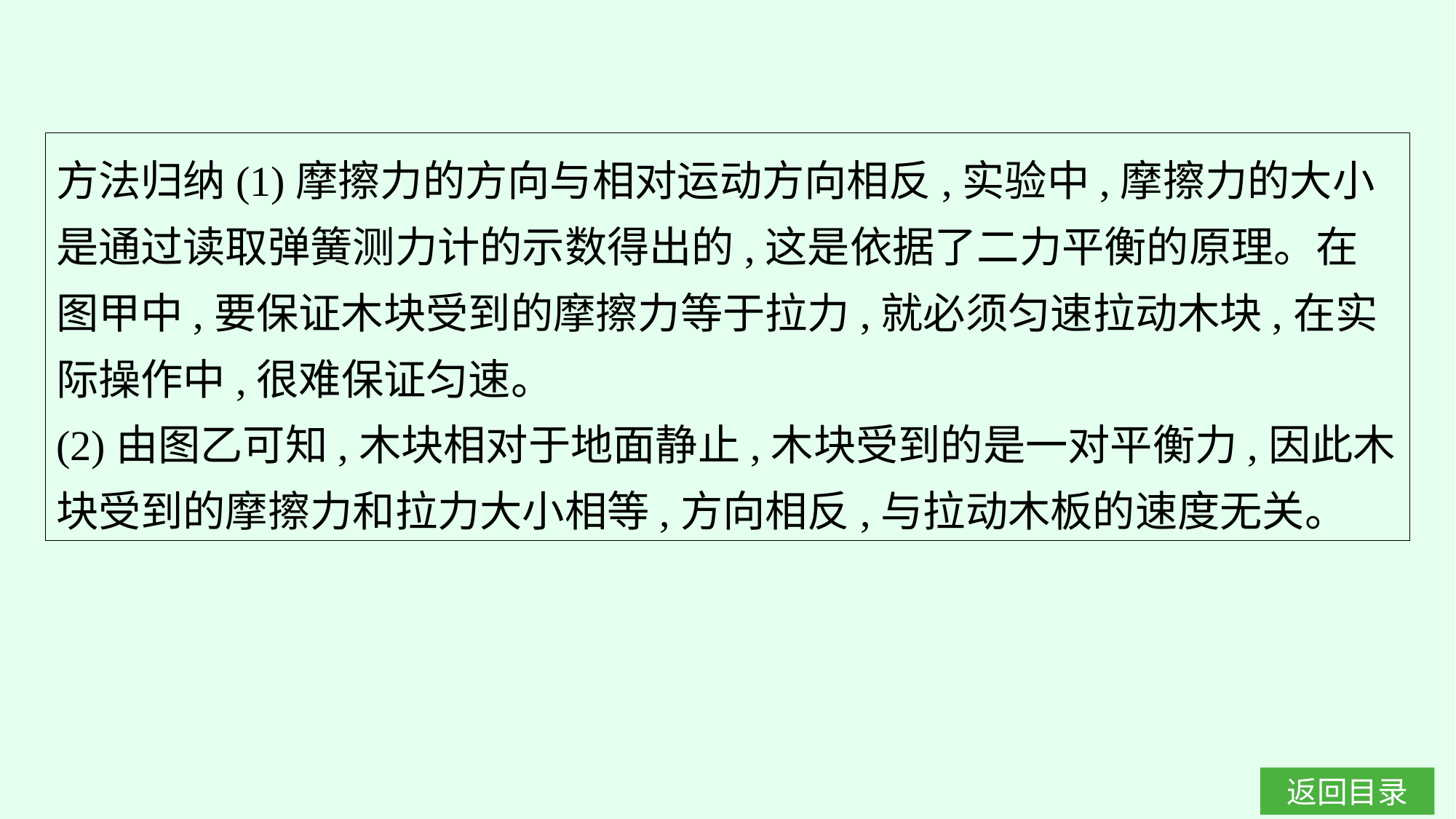

方法归纳(1)摩擦力的方向与相对运动方向相反,实验中,摩擦力的大小是通过读取弹簧测力计的示数得出的,这是依据了二力平衡的原理。在图甲中,要保证木块受到的摩擦力等于拉力,就必须匀速拉动木块,在实际操作中,很难保证匀速。
(2)由图乙可知,木块相对于地面静止,木块受到的是一对平衡力,因此木块受到的摩擦力和拉力大小相等,方向相反,与拉动木板的速度无关。